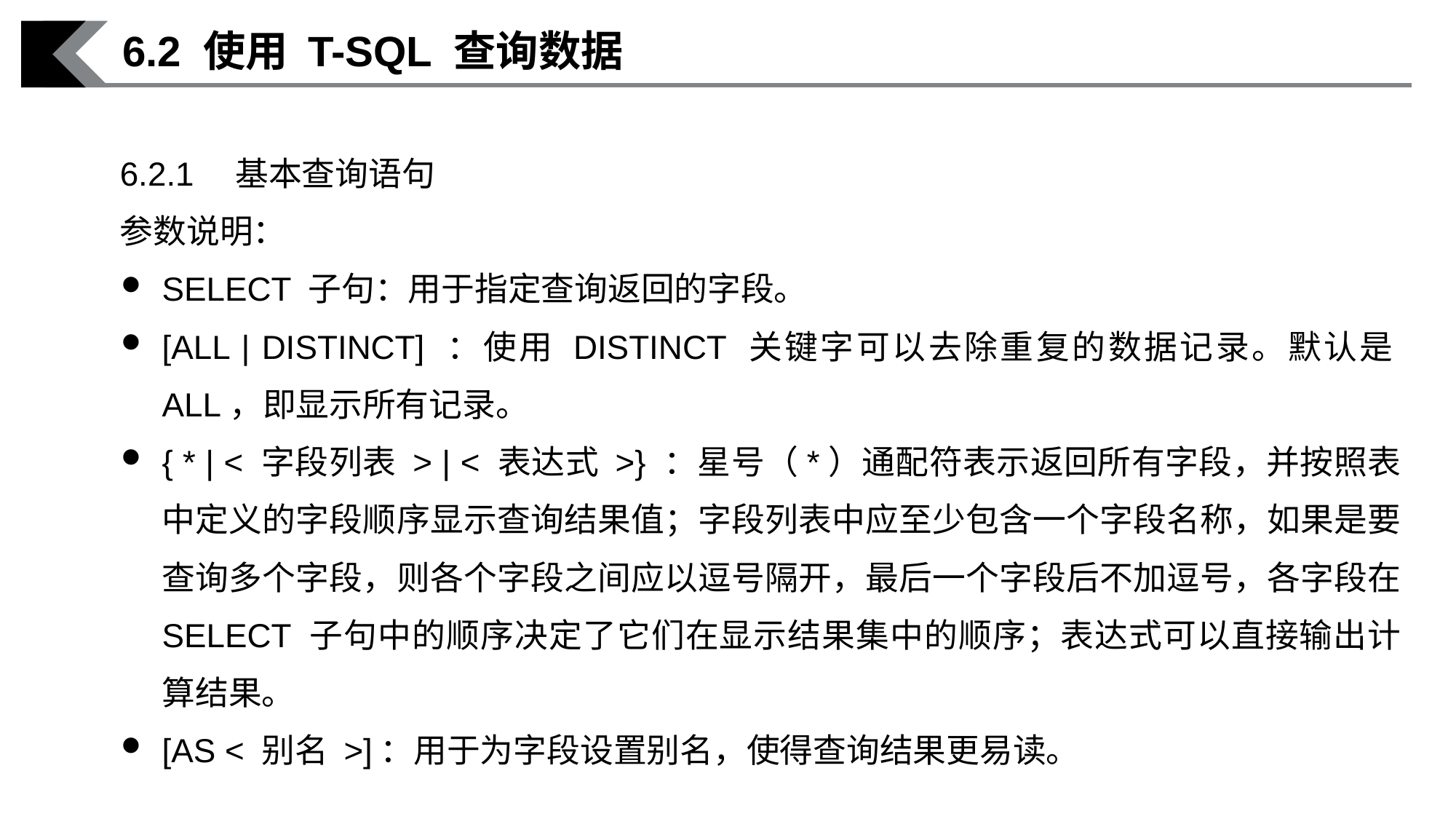

6.2 使用 T-SQL 查询数据
6.2.1　基本查询语句
参数说明：
SELECT 子句：用于指定查询返回的字段。
[ALL | DISTINCT] ：使用 DISTINCT 关键字可以去除重复的数据记录。默认是ALL，即显示所有记录。
{ * | < 字段列表 > | < 表达式 >} ：星号（*）通配符表示返回所有字段，并按照表中定义的字段顺序显示查询结果值；字段列表中应至少包含一个字段名称，如果是要查询多个字段，则各个字段之间应以逗号隔开，最后一个字段后不加逗号，各字段在 SELECT 子句中的顺序决定了它们在显示结果集中的顺序；表达式可以直接输出计算结果。
[AS < 别名 >]：用于为字段设置别名，使得查询结果更易读。